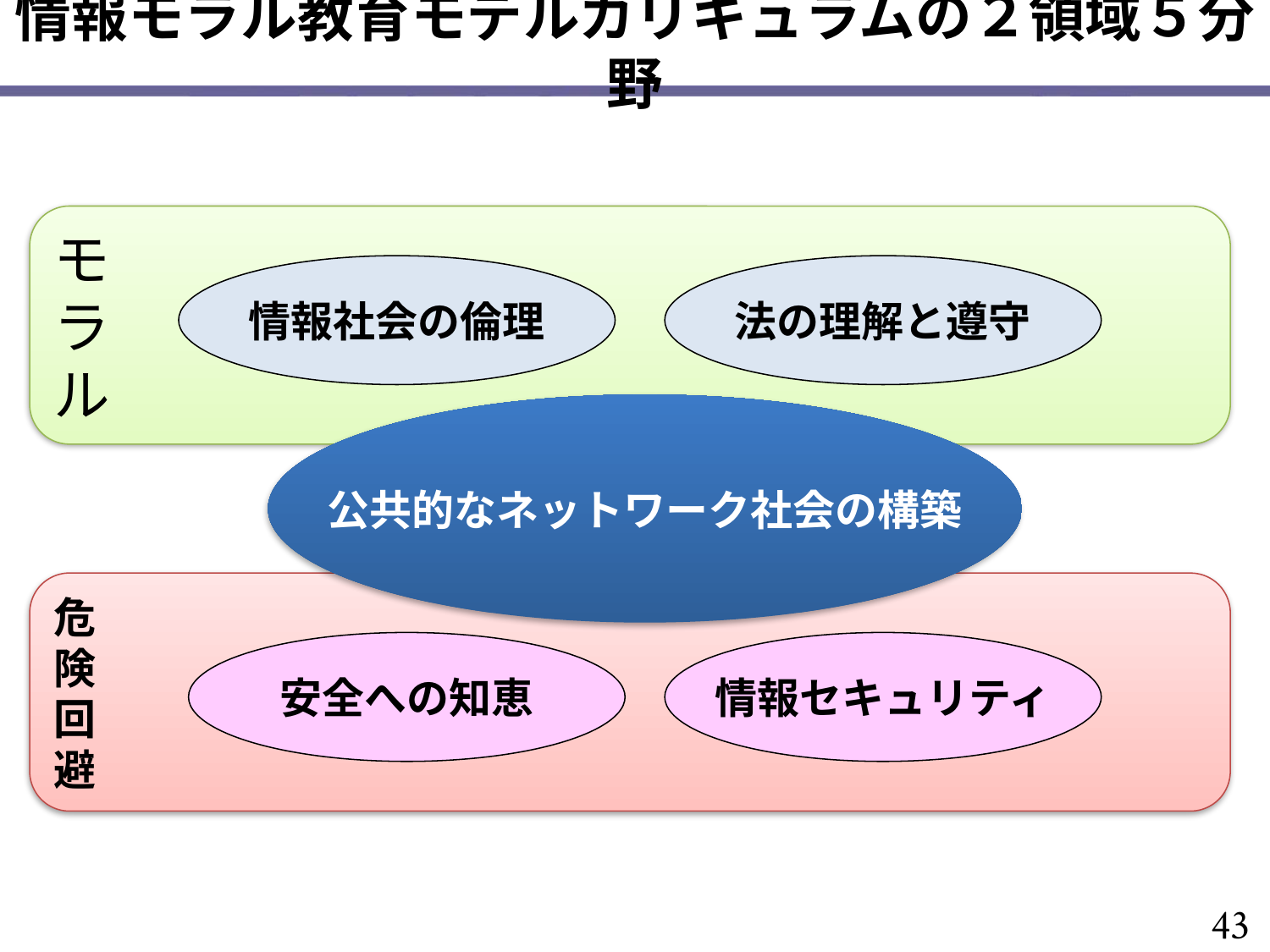

# 情報モラル教育モデルカリキュラムの２領域５分野
モ
ラ
ル
情報社会の倫理
法の理解と遵守
公共的なネットワーク社会の構築
危
険
回
避
安全への知恵
情報セキュリティ
43